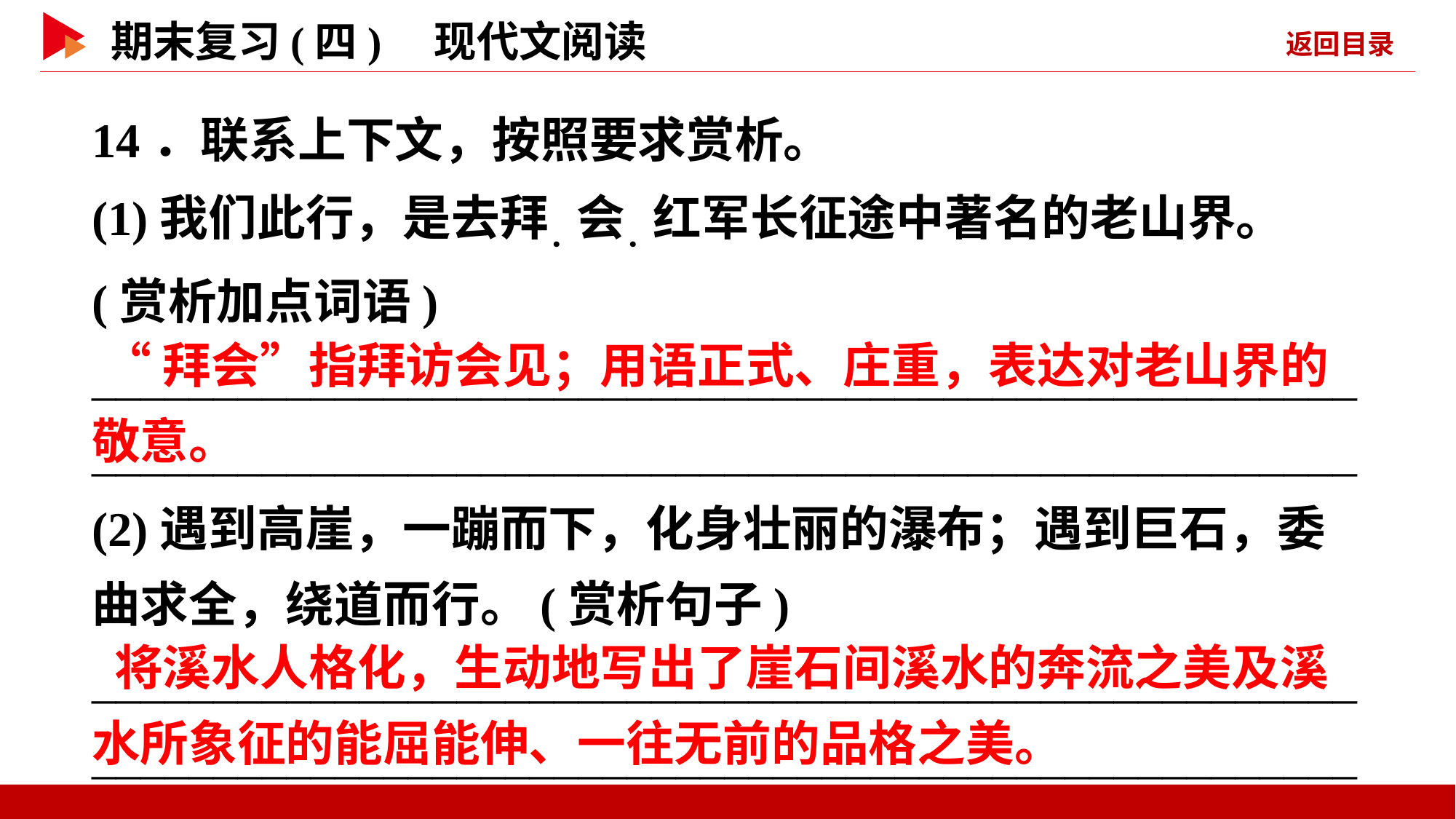

14．联系上下文，按照要求赏析。
(1)我们此行，是去拜．会．红军长征途中著名的老山界。(赏析加点词语)
________________________________________________________________________________________________________
(2)遇到高崖，一蹦而下，化身壮丽的瀑布；遇到巨石，委曲求全，绕道而行。(赏析句子)
________________________________________________________________________________________________________
 “拜会”指拜访会见；用语正式、庄重，表达对老山界的敬意。
 将溪水人格化，生动地写出了崖石间溪水的奔流之美及溪水所象征的能屈能伸、一往无前的品格之美。